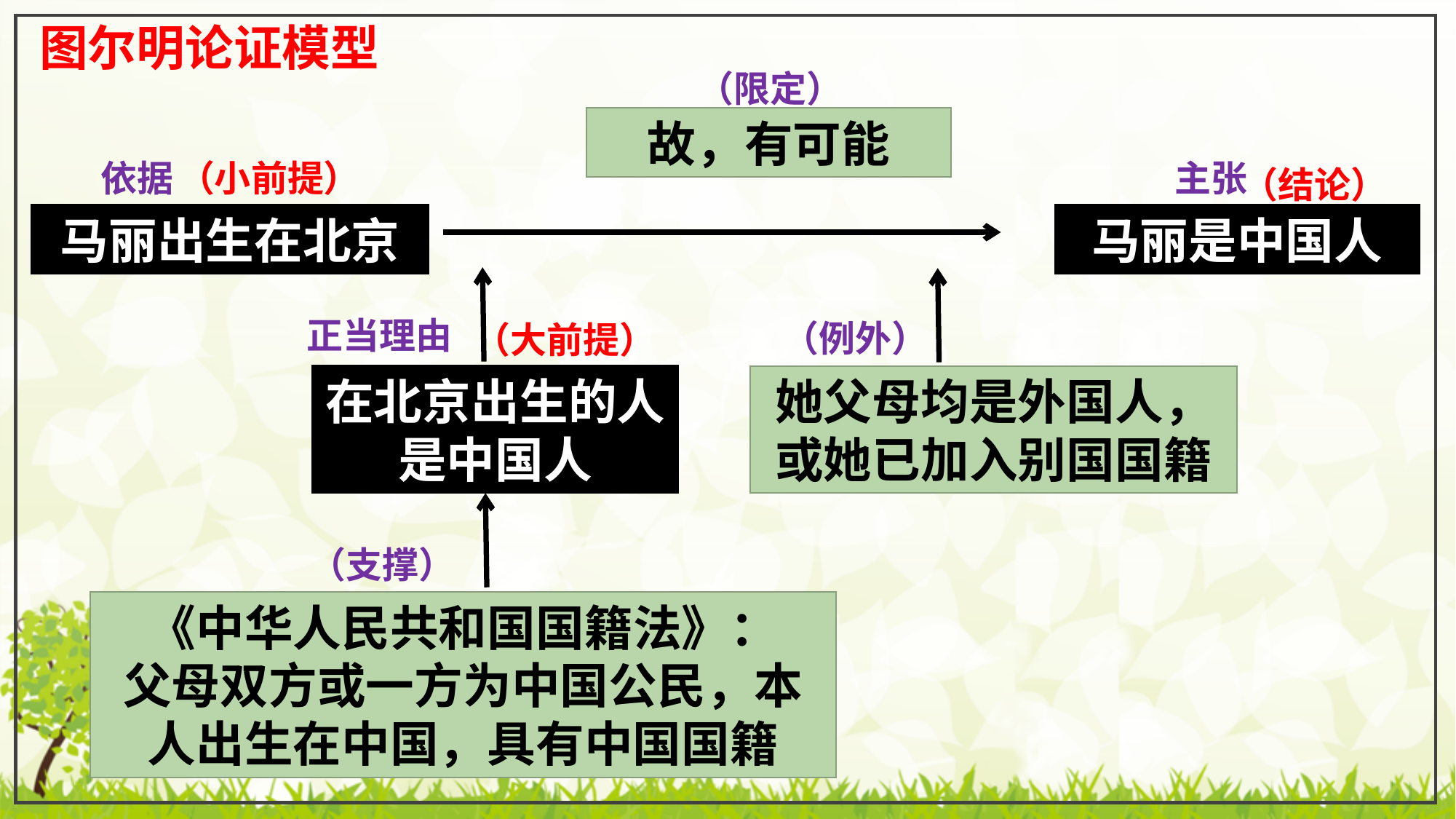

图尔明论证模型

（限定）
故，有可能
依据
（小前提）
主张
（结论）
马丽出生在北京
马丽是中国人
正当理由
（例外）
（大前提）
在北京出生的人是中国人
她父母均是外国人，或她已加入别国国籍
（支撑）
《中华人民共和国国籍法》：
父母双方或一方为中国公民，本人出生在中国，具有中国国籍